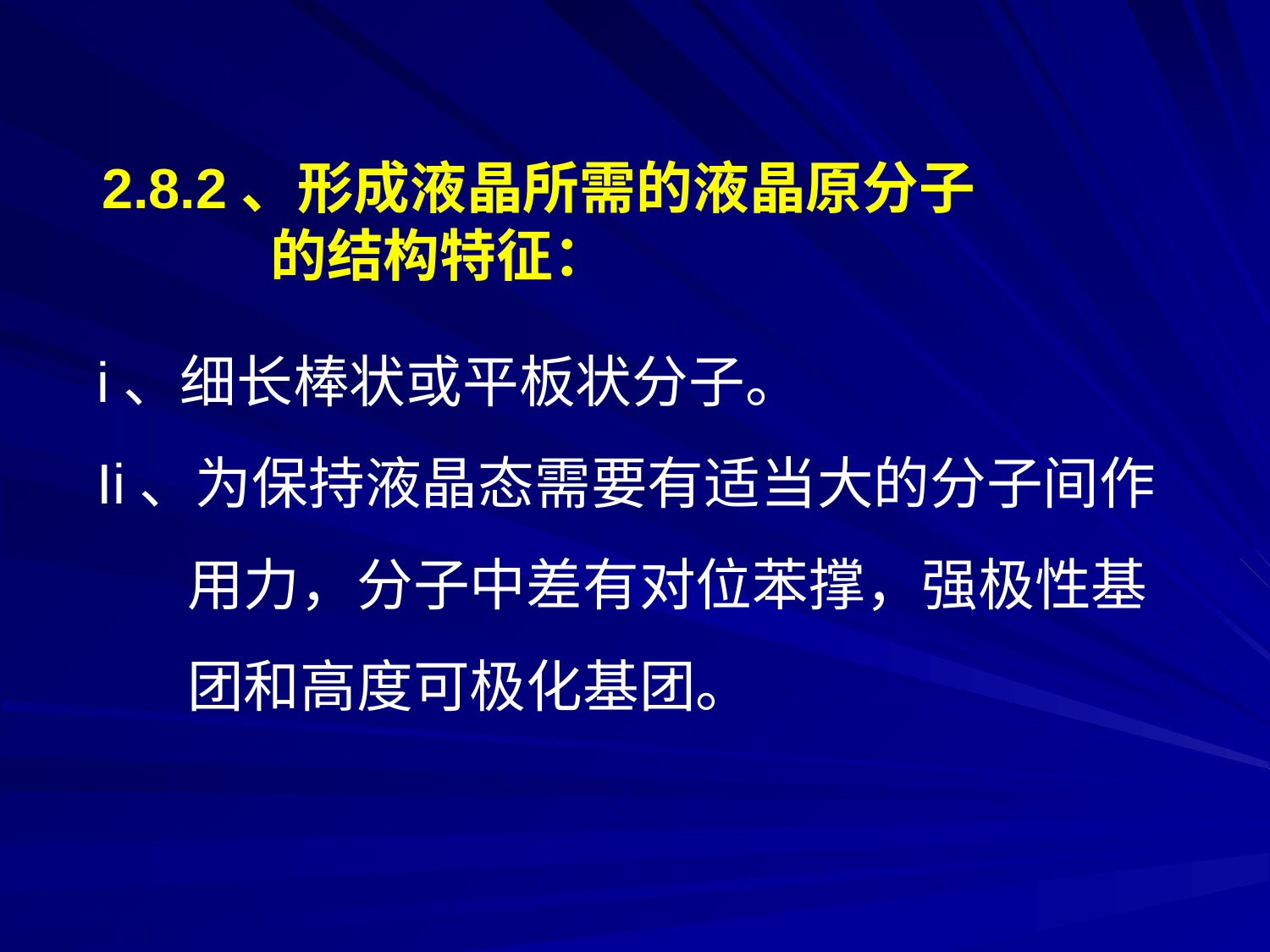

2.8.2、形成液晶所需的液晶原分子
            的结构特征：
i、细长棒状或平板状分子。
Ii、为保持液晶态需要有适当大的分子间作
      用力，分子中差有对位苯撑，强极性基
      团和高度可极化基团。